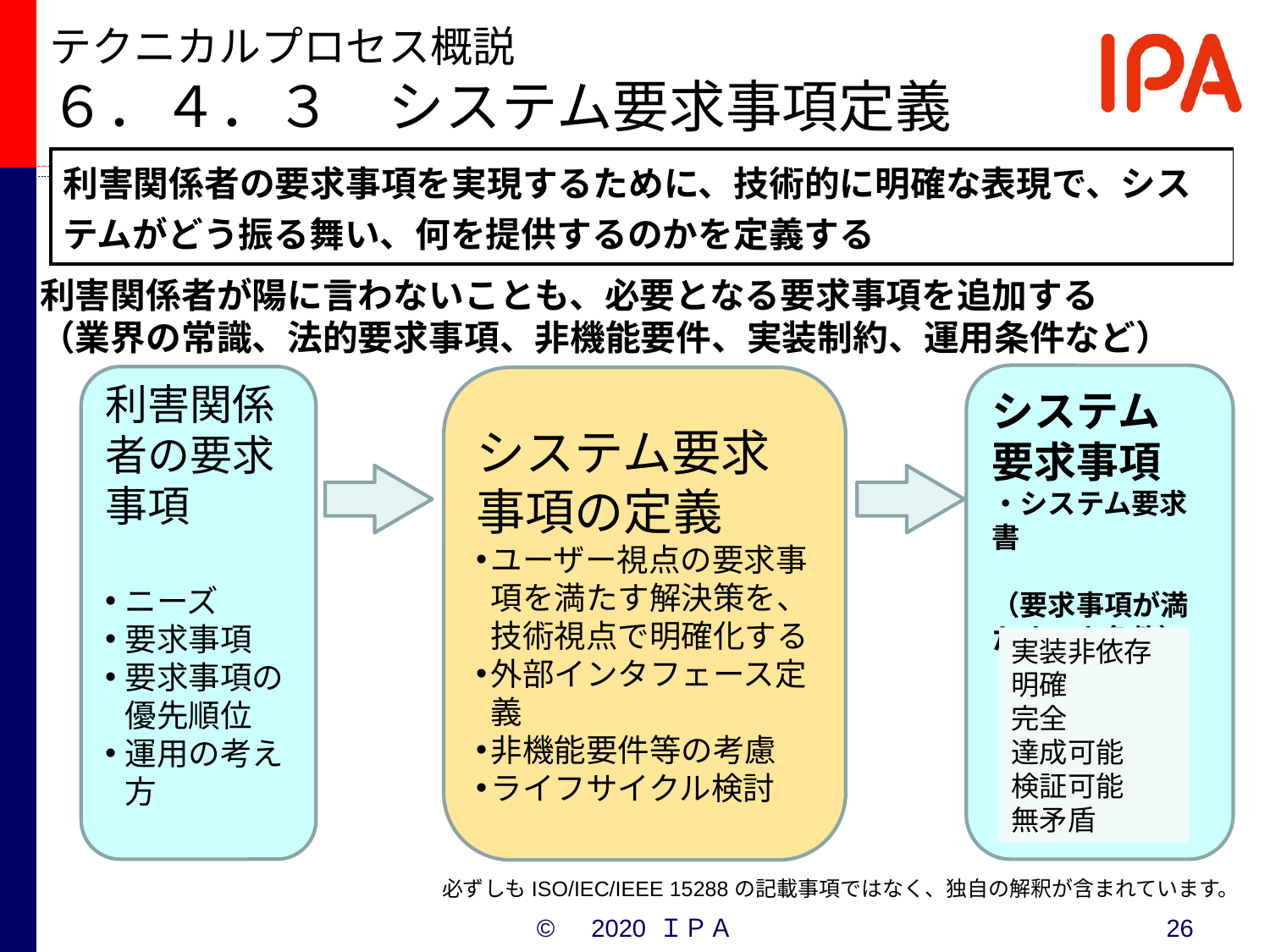

# テクニカルプロセス概説 ６．４．３　システム要求事項定義

| 利害関係者の要求事項を実現するために、技術的に明確な表現で、システムがどう振る舞い、何を提供するのかを定義する |
| --- |
利害関係者が陽に言わないことも、必要となる要求事項を追加する
（業界の常識、法的要求事項、非機能要件、実装制約、運用条件など）
システム
要求事項
・システム要求書

（要求事項が満たすべき条件）
利害関係者の要求事項

ニーズ
要求事項
要求事項の優先順位
運用の考え方

システム要求事項の定義
ユーザー視点の要求事項を満たす解決策を、技術視点で明確化する
外部インタフェース定義
非機能要件等の考慮
ライフサイクル検討

実装非依存
明確
完全
達成可能
検証可能
無矛盾
必ずしもISO/IEC/IEEE 15288の記載事項ではなく、独自の解釈が含まれています。
©　2020 ＩＰＡ
26